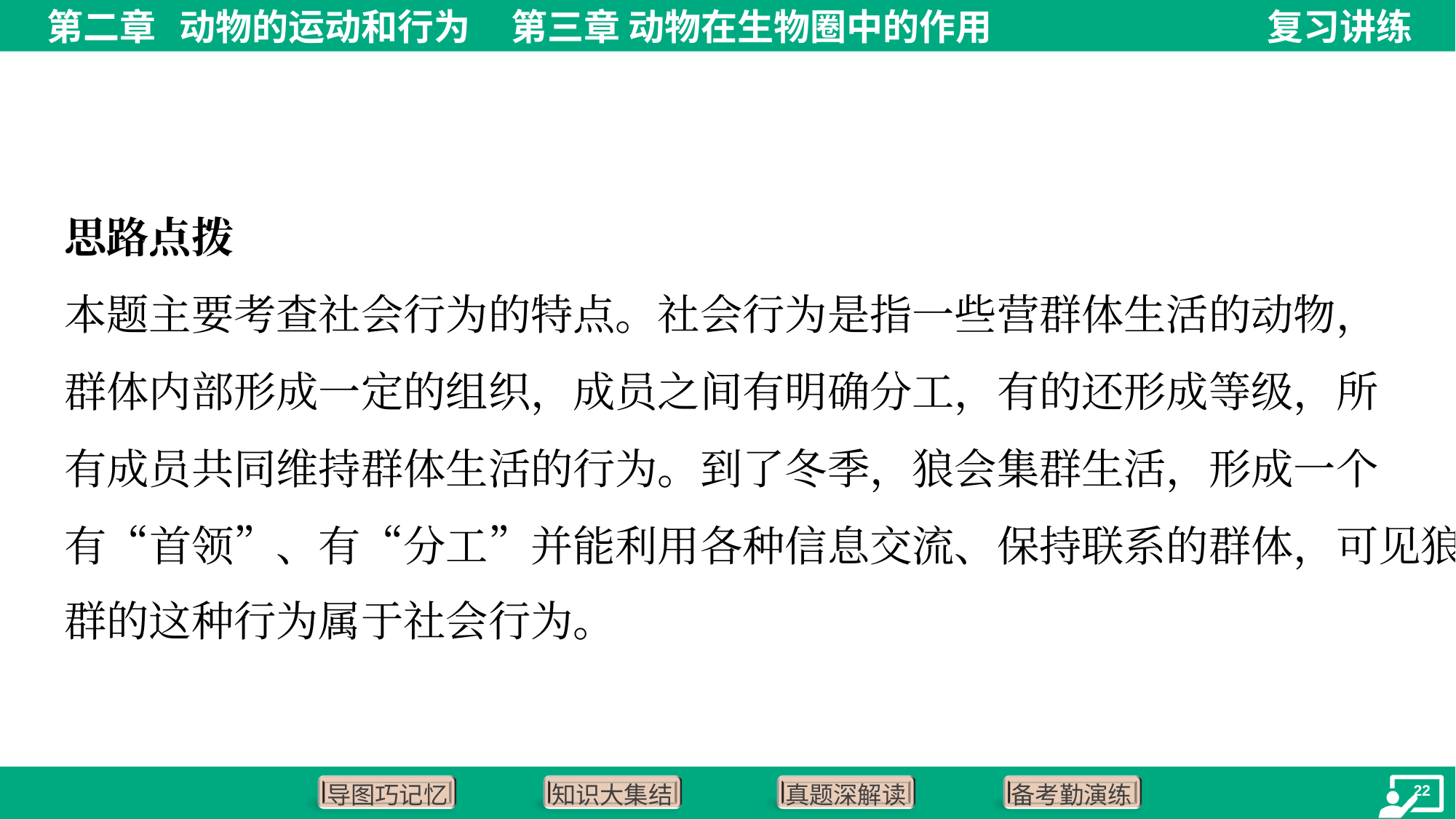

思路点拨
本题主要考查社会行为的特点。社会行为是指一些营群体生活的动物，
群体内部形成一定的组织，成员之间有明确分工，有的还形成等级，所
有成员共同维持群体生活的行为。到了冬季，狼会集群生活，形成一个
有“首领”、有“分工”并能利用各种信息交流、保持联系的群体，可见狼
群的这种行为属于社会行为。